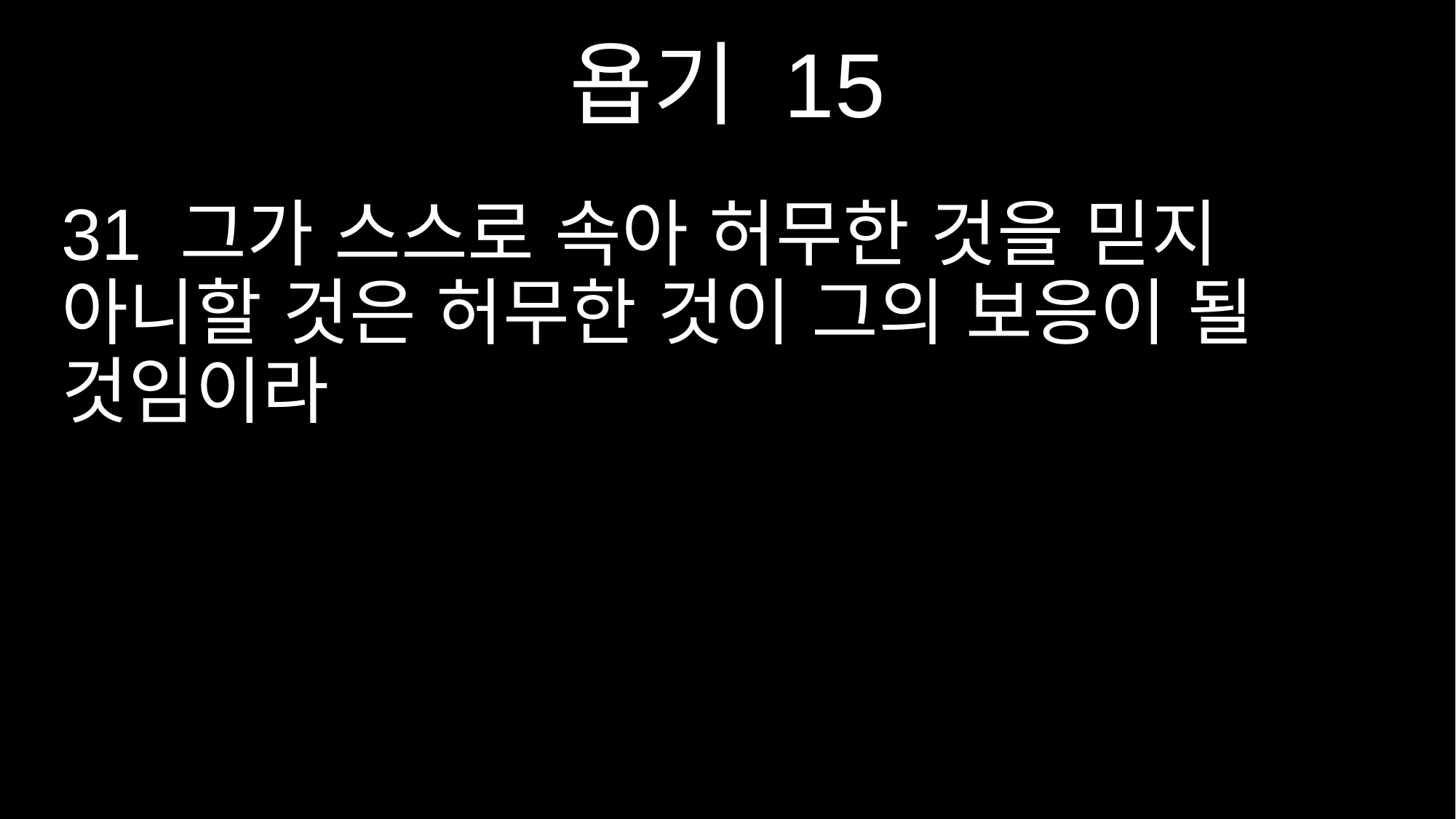

욥기 15
31 그가 스스로 속아 허무한 것을 믿지 아니할 것은 허무한 것이 그의 보응이 될 것임이라